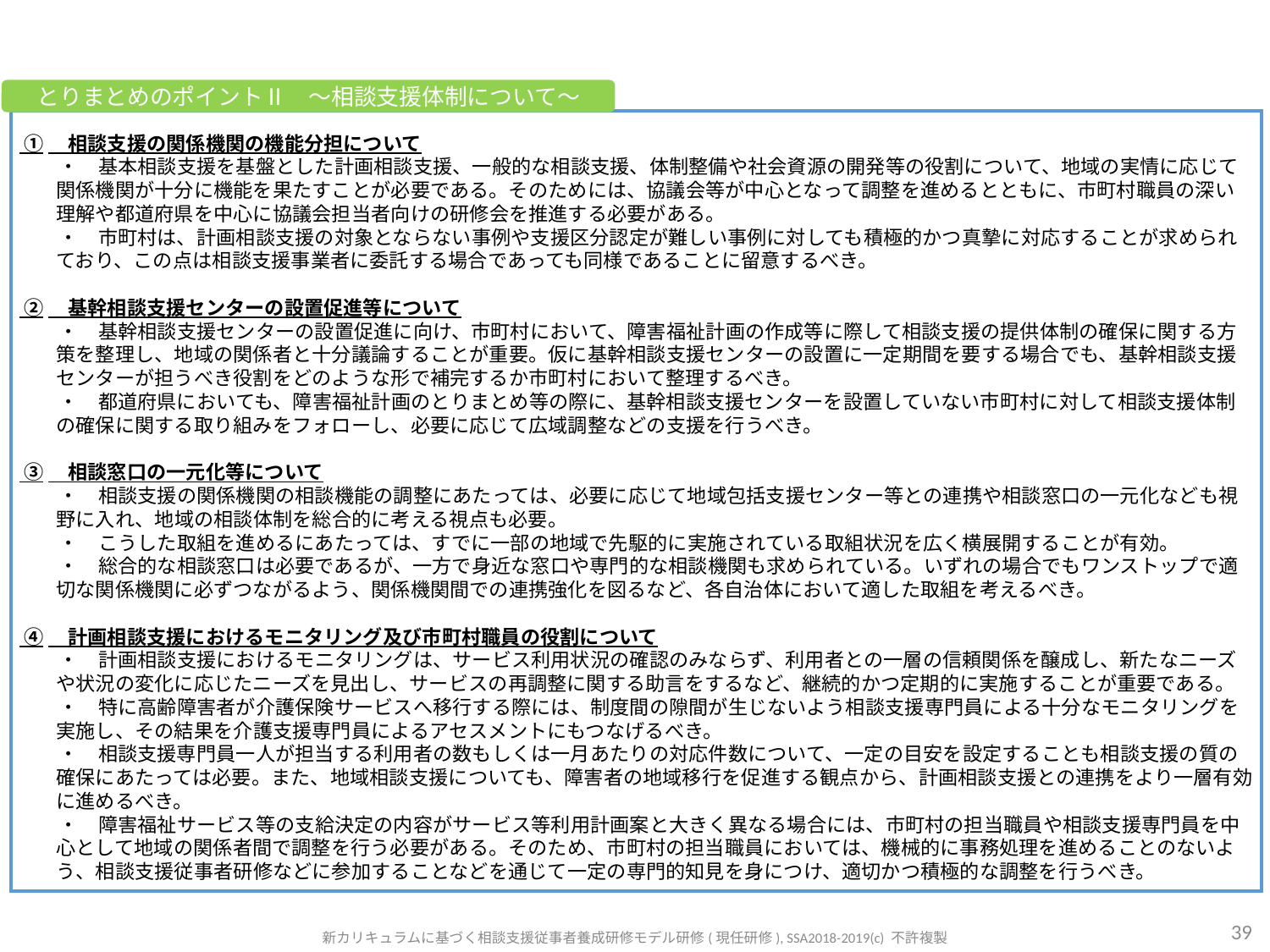

とりまとめのポイントⅡ　～相談支援体制について～
 ①　相談支援の関係機関の機能分担について
　　・　基本相談支援を基盤とした計画相談支援、一般的な相談支援、体制整備や社会資源の開発等の役割について、地域の実情に応じて関係機関が十分に機能を果たすことが必要である。そのためには、協議会等が中心となって調整を進めるとともに、市町村職員の深い理解や都道府県を中心に協議会担当者向けの研修会を推進する必要がある。
　　・　市町村は、計画相談支援の対象とならない事例や支援区分認定が難しい事例に対しても積極的かつ真摯に対応することが求められており、この点は相談支援事業者に委託する場合であっても同様であることに留意するべき。

 ②　基幹相談支援センターの設置促進等について
　　・　基幹相談支援センターの設置促進に向け、市町村において、障害福祉計画の作成等に際して相談支援の提供体制の確保に関する方策を整理し、地域の関係者と十分議論することが重要。仮に基幹相談支援センターの設置に一定期間を要する場合でも、基幹相談支援センターが担うべき役割をどのような形で補完するか市町村において整理するべき。
　　・　都道府県においても、障害福祉計画のとりまとめ等の際に、基幹相談支援センターを設置していない市町村に対して相談支援体制の確保に関する取り組みをフォローし、必要に応じて広域調整などの支援を行うべき。

 ③　相談窓口の一元化等について
　　・　相談支援の関係機関の相談機能の調整にあたっては、必要に応じて地域包括支援センター等との連携や相談窓口の一元化なども視野に入れ、地域の相談体制を総合的に考える視点も必要。
　　・　こうした取組を進めるにあたっては、すでに一部の地域で先駆的に実施されている取組状況を広く横展開することが有効。
　　・　総合的な相談窓口は必要であるが、一方で身近な窓口や専門的な相談機関も求められている。いずれの場合でもワンストップで適切な関係機関に必ずつながるよう、関係機関間での連携強化を図るなど、各自治体において適した取組を考えるべき。

 ④　計画相談支援におけるモニタリング及び市町村職員の役割について
　　・　計画相談支援におけるモニタリングは、サービス利用状況の確認のみならず、利用者との一層の信頼関係を醸成し、新たなニーズや状況の変化に応じたニーズを見出し、サービスの再調整に関する助言をするなど、継続的かつ定期的に実施することが重要である。
　　・　特に高齢障害者が介護保険サービスへ移行する際には、制度間の隙間が生じないよう相談支援専門員による十分なモニタリングを実施し、その結果を介護支援専門員によるアセスメントにもつなげるべき。
　　・　相談支援専門員一人が担当する利用者の数もしくは一月あたりの対応件数について、一定の目安を設定することも相談支援の質の確保にあたっては必要。また、地域相談支援についても、障害者の地域移行を促進する観点から、計画相談支援との連携をより一層有効に進めるべき。
　　・　障害福祉サービス等の支給決定の内容がサービス等利用計画案と大きく異なる場合には、市町村の担当職員や相談支援専門員を中心として地域の関係者間で調整を行う必要がある。そのため、市町村の担当職員においては、機械的に事務処理を進めることのないよう、相談支援従事者研修などに参加することなどを通じて一定の専門的知見を身につけ、適切かつ積極的な調整を行うべき。
39
新カリキュラムに基づく相談支援従事者養成研修モデル研修(現任研修), SSA2018-2019(c) 不許複製